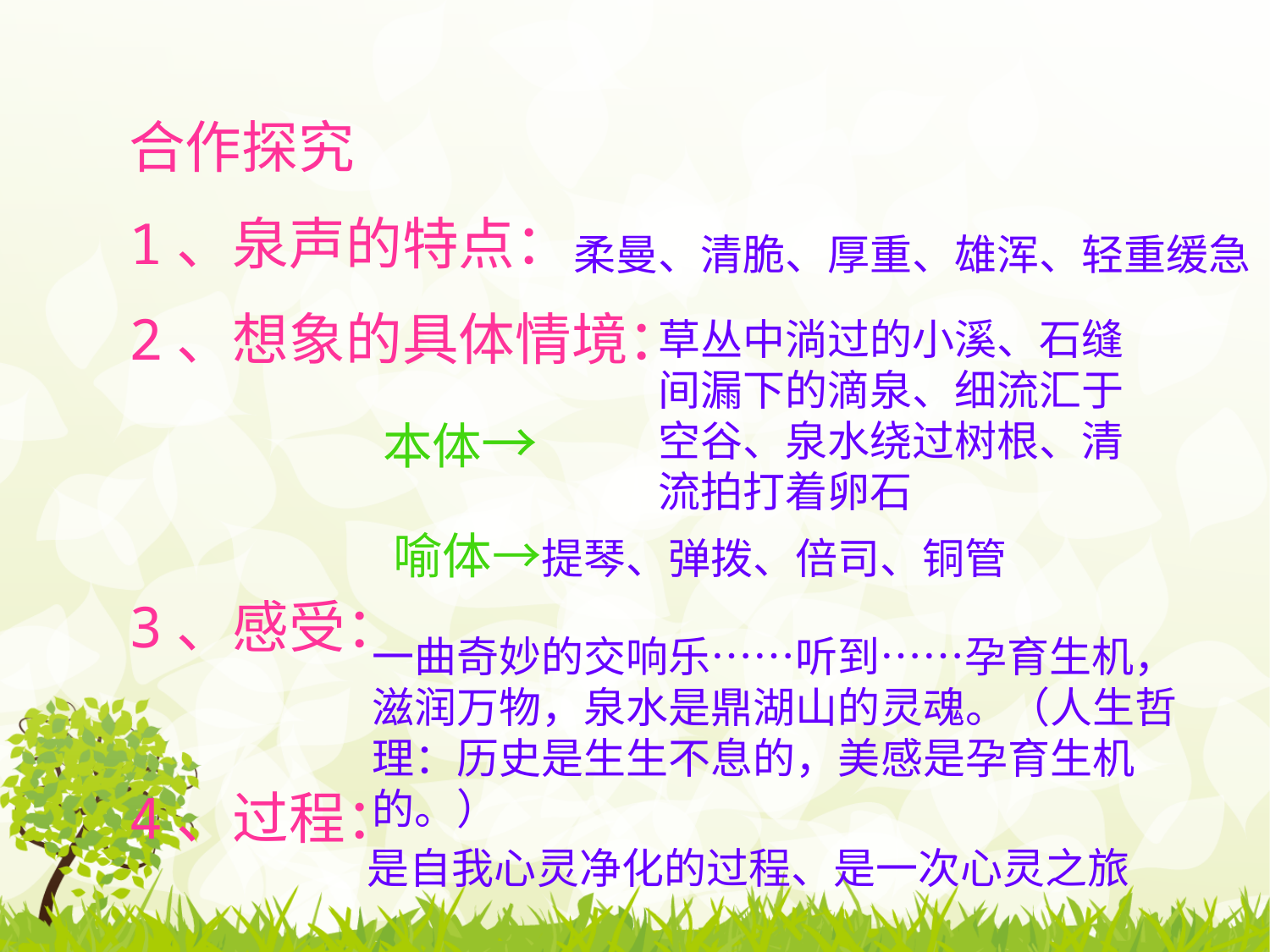

合作探究
1、泉声的特点：
2、想象的具体情境：

3、感受：

4、过程：
柔曼、清脆、厚重、雄浑、轻重缓急
草丛中淌过的小溪、石缝间漏下的滴泉、细流汇于空谷、泉水绕过树根、清流拍打着卵石
本体→
喻体→提琴、弹拨、倍司、铜管
一曲奇妙的交响乐……听到……孕育生机，滋润万物，泉水是鼎湖山的灵魂。（人生哲理：历史是生生不息的，美感是孕育生机的。）

是自我心灵净化的过程、是一次心灵之旅